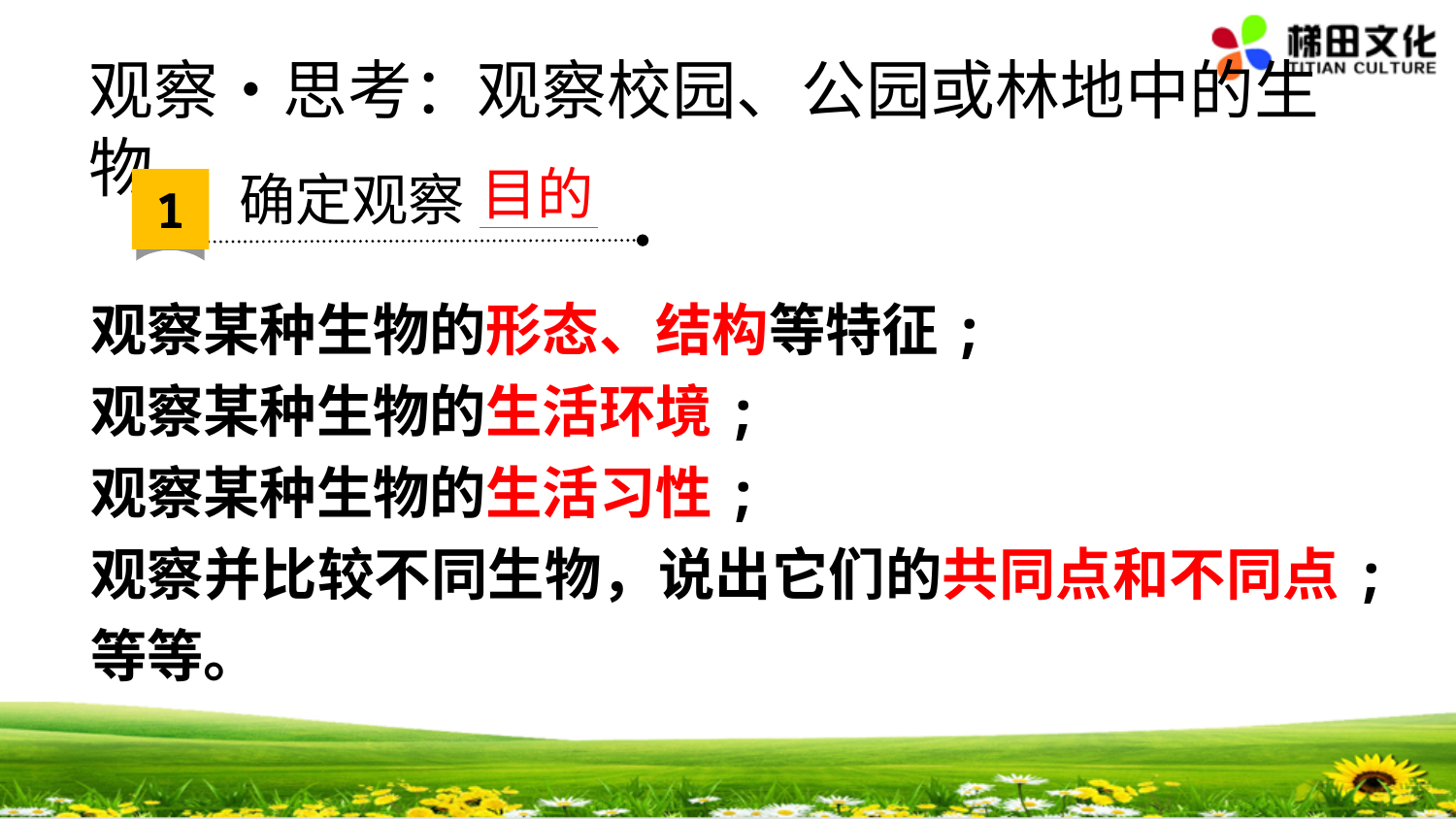

观察•思考：观察校园、公园或林地中的生物
目的
确定观察
1

观察某种生物的形态、结构等特征;
观察某种生物的生活环境;
观察某种生物的生活习性;
观察并比较不同生物，说出它们的共同点和不同点;
等等。